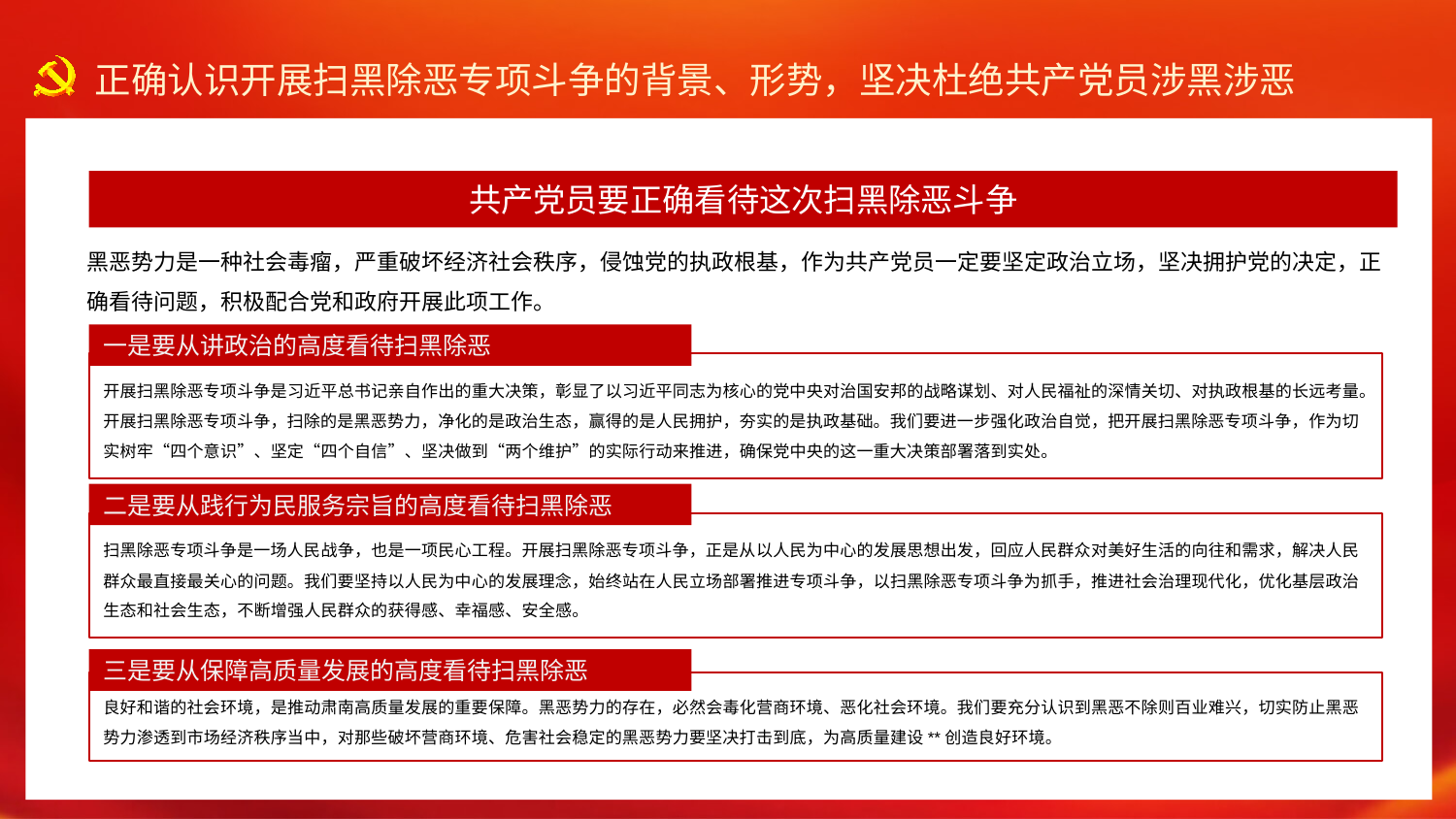

共产党员要正确看待这次扫黑除恶斗争
黑恶势力是一种社会毒瘤，严重破坏经济社会秩序，侵蚀党的执政根基，作为共产党员一定要坚定政治立场，坚决拥护党的决定，正确看待问题，积极配合党和政府开展此项工作。
一是要从讲政治的高度看待扫黑除恶
开展扫黑除恶专项斗争是习近平总书记亲自作出的重大决策，彰显了以习近平同志为核心的党中央对治国安邦的战略谋划、对人民福祉的深情关切、对执政根基的长远考量。开展扫黑除恶专项斗争，扫除的是黑恶势力，净化的是政治生态，赢得的是人民拥护，夯实的是执政基础。我们要进一步强化政治自觉，把开展扫黑除恶专项斗争，作为切实树牢“四个意识”、坚定“四个自信”、坚决做到“两个维护”的实际行动来推进，确保党中央的这一重大决策部署落到实处。
二是要从践行为民服务宗旨的高度看待扫黑除恶
扫黑除恶专项斗争是一场人民战争，也是一项民心工程。开展扫黑除恶专项斗争，正是从以人民为中心的发展思想出发，回应人民群众对美好生活的向往和需求，解决人民群众最直接最关心的问题。我们要坚持以人民为中心的发展理念，始终站在人民立场部署推进专项斗争，以扫黑除恶专项斗争为抓手，推进社会治理现代化，优化基层政治生态和社会生态，不断增强人民群众的获得感、幸福感、安全感。
三是要从保障高质量发展的高度看待扫黑除恶
良好和谐的社会环境，是推动肃南高质量发展的重要保障。黑恶势力的存在，必然会毒化营商环境、恶化社会环境。我们要充分认识到黑恶不除则百业难兴，切实防止黑恶势力渗透到市场经济秩序当中，对那些破坏营商环境、危害社会稳定的黑恶势力要坚决打击到底，为高质量建设**创造良好环境。